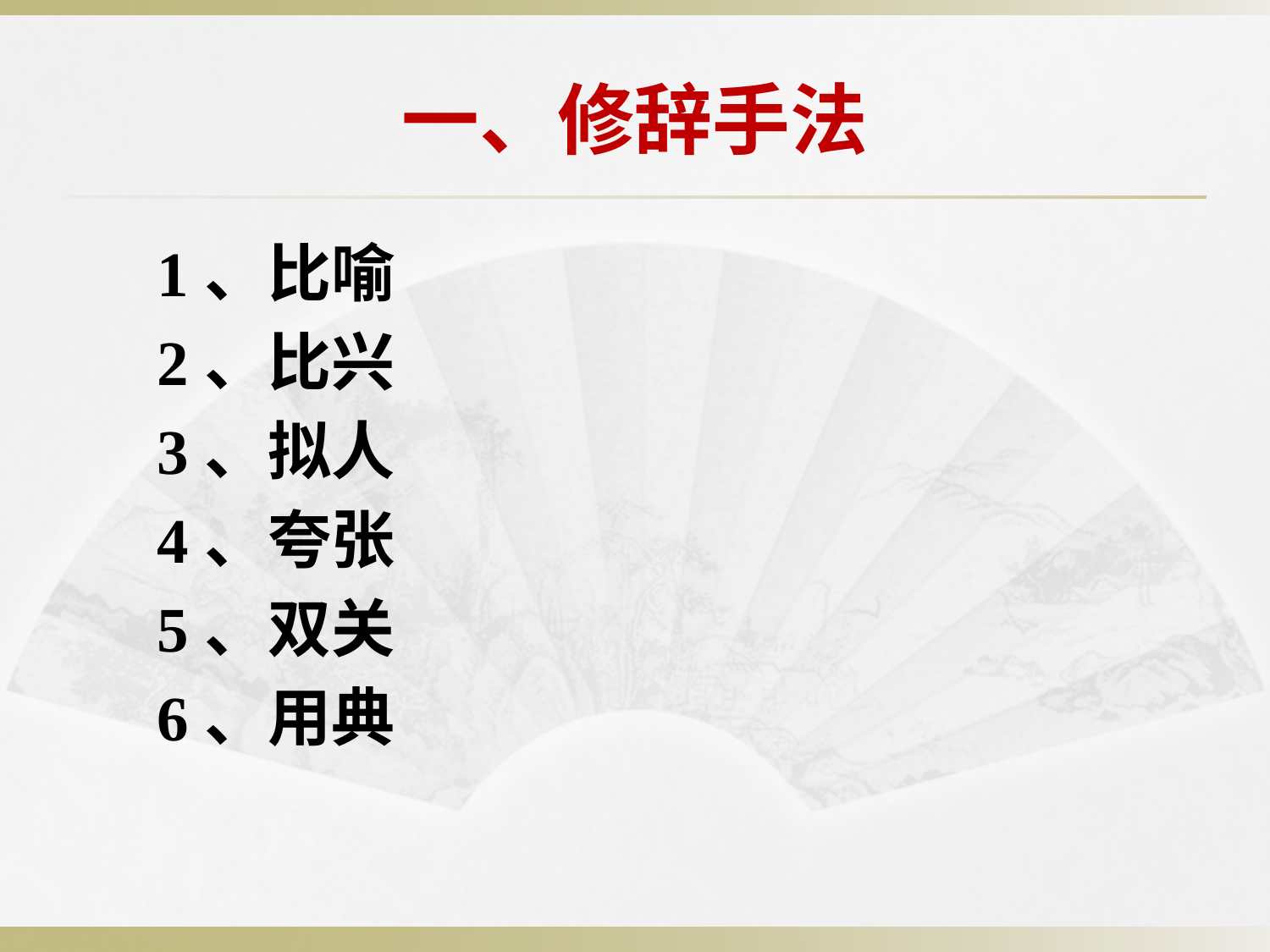

# 一、修辞手法
1、比喻
2、比兴
3、拟人
4、夸张
5、双关
6、用典